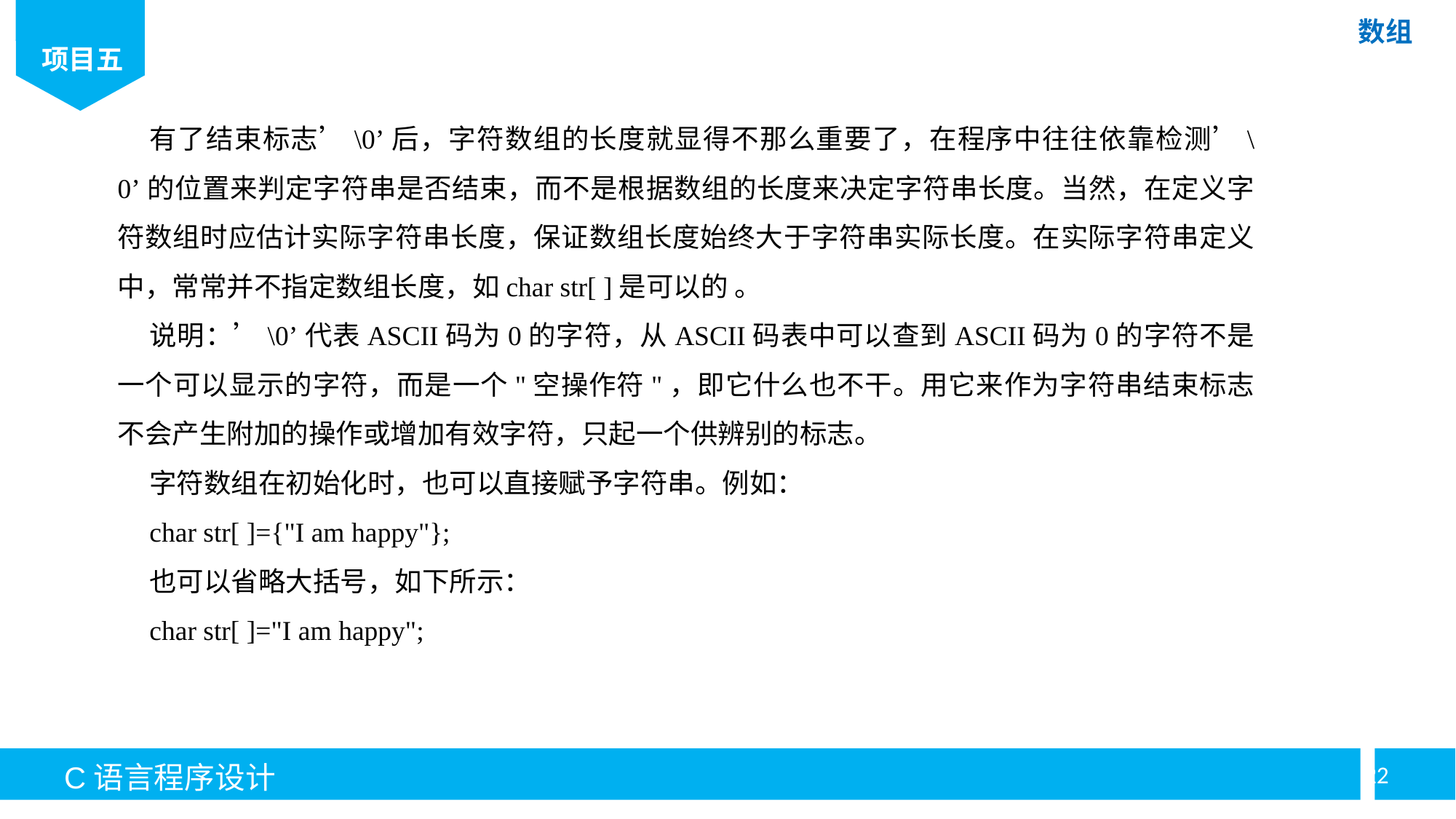

有了结束标志’\0’后，字符数组的长度就显得不那么重要了，在程序中往往依靠检测’\0’的位置来判定字符串是否结束，而不是根据数组的长度来决定字符串长度。当然，在定义字符数组时应估计实际字符串长度，保证数组长度始终大于字符串实际长度。在实际字符串定义中，常常并不指定数组长度，如char str[ ]是可以的 。
说明：’\0’代表ASCII码为0的字符，从ASCII码表中可以查到ASCII码为0的字符不是一个可以显示的字符，而是一个"空操作符"，即它什么也不干。用它来作为字符串结束标志不会产生附加的操作或增加有效字符，只起一个供辨别的标志。
字符数组在初始化时，也可以直接赋予字符串。例如：
char str[ ]={"I am happy"};
也可以省略大括号，如下所示：
char str[ ]="I am happy";